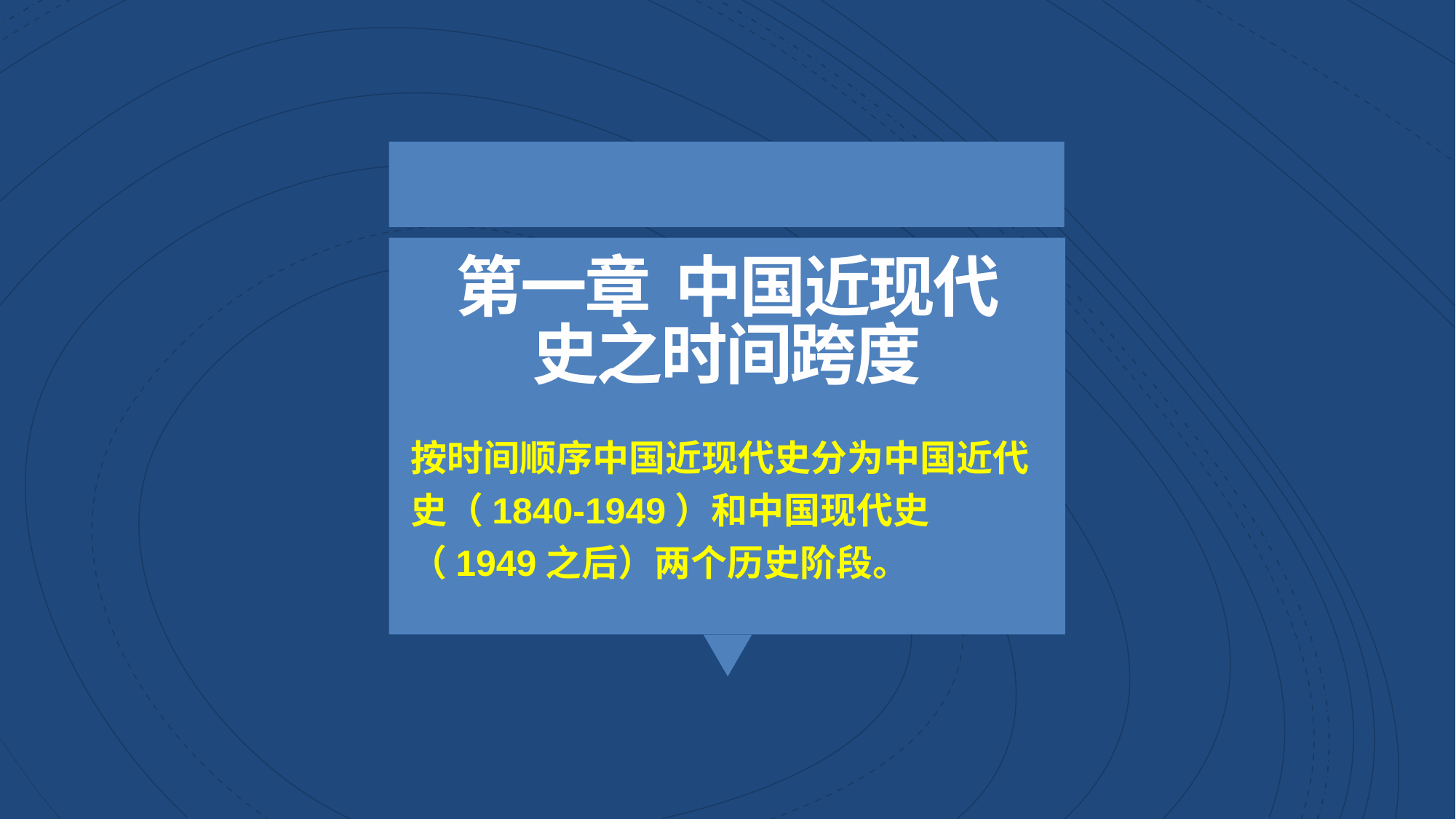

第一章  中国近现代史之时间跨度
按时间顺序中国近现代史分为中国近代史（1840-1949）和中国现代史（1949之后）两个历史阶段。